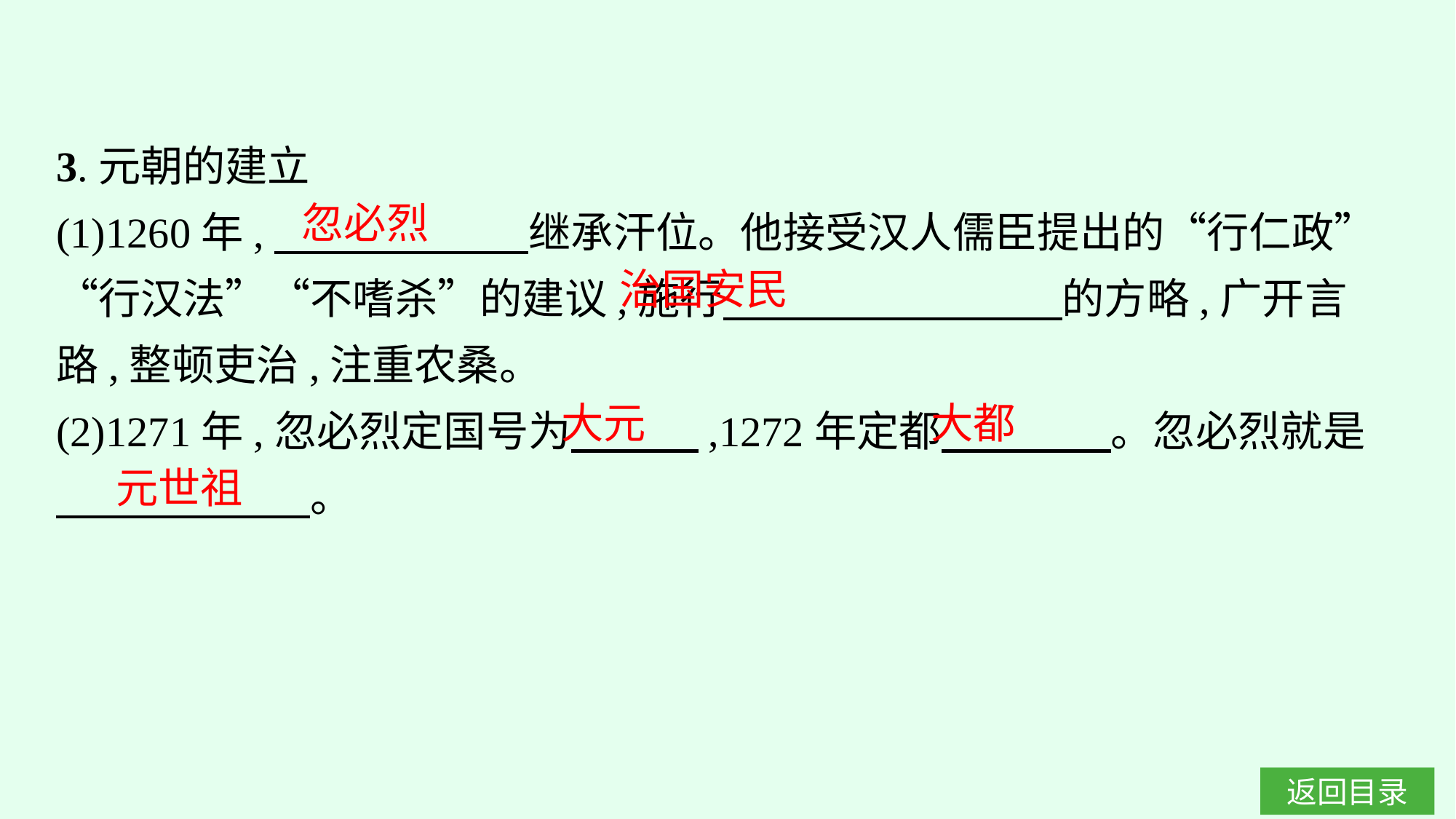

3.元朝的建立
(1)1260年,　　　　　　继承汗位。他接受汉人儒臣提出的“行仁政”“行汉法”“不嗜杀”的建议,施行　　　　　　　　的方略,广开言路,整顿吏治,注重农桑。
(2)1271年,忽必烈定国号为　　　,1272年定都　　　　。忽必烈就是
　　　　　　。
忽必烈
治国安民
大元
大都
元世祖